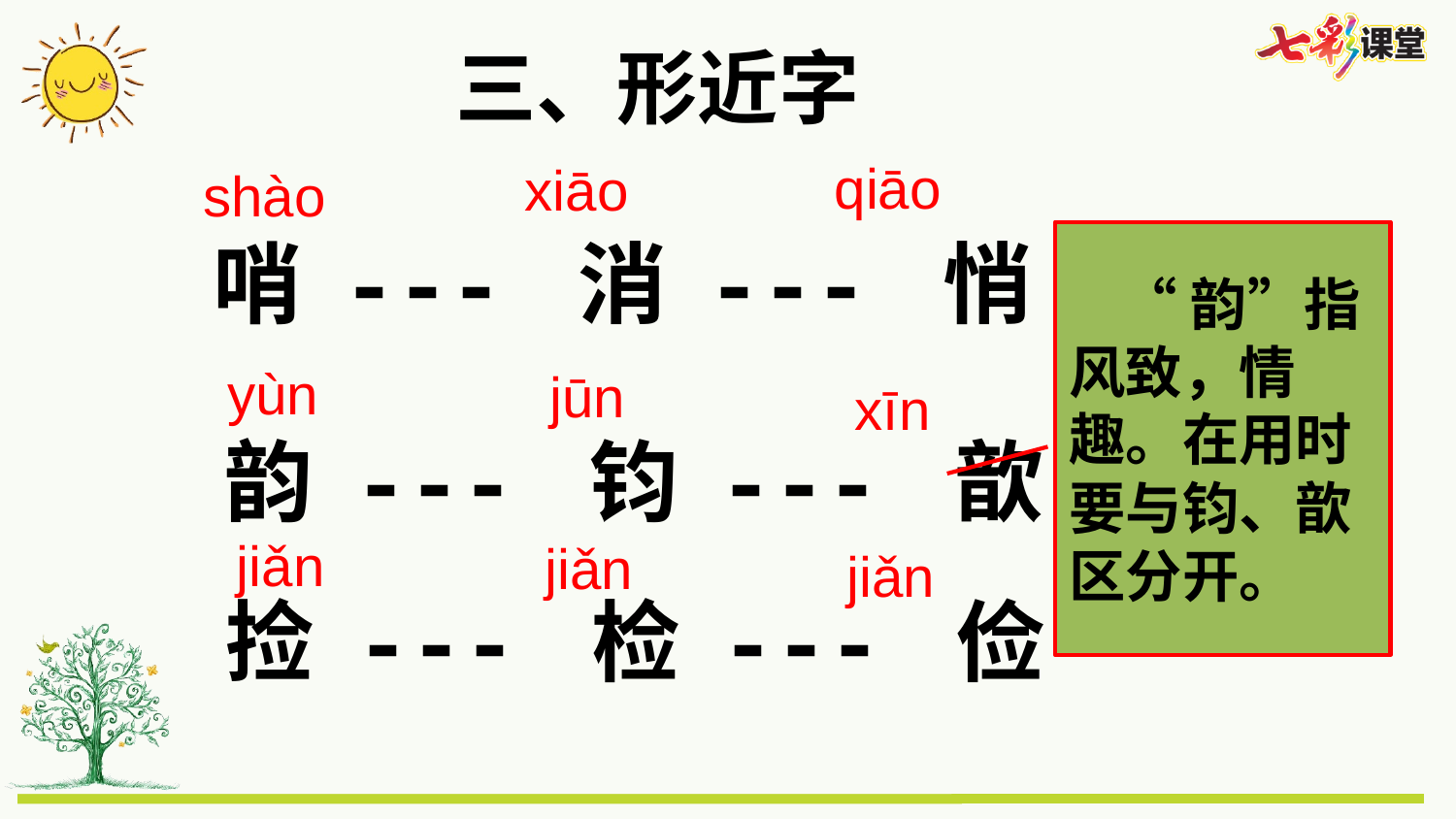

三、形近字
qiāo
xiāo
shào
哨 --- 消 --- 悄
    “韵”指风致，情趣。在用时要与钧、歆区分开。
yùn
jūn
xīn
韵 --- 钧 --- 歆
jiǎn
jiǎn
jiǎn
捡 --- 检 --- 俭